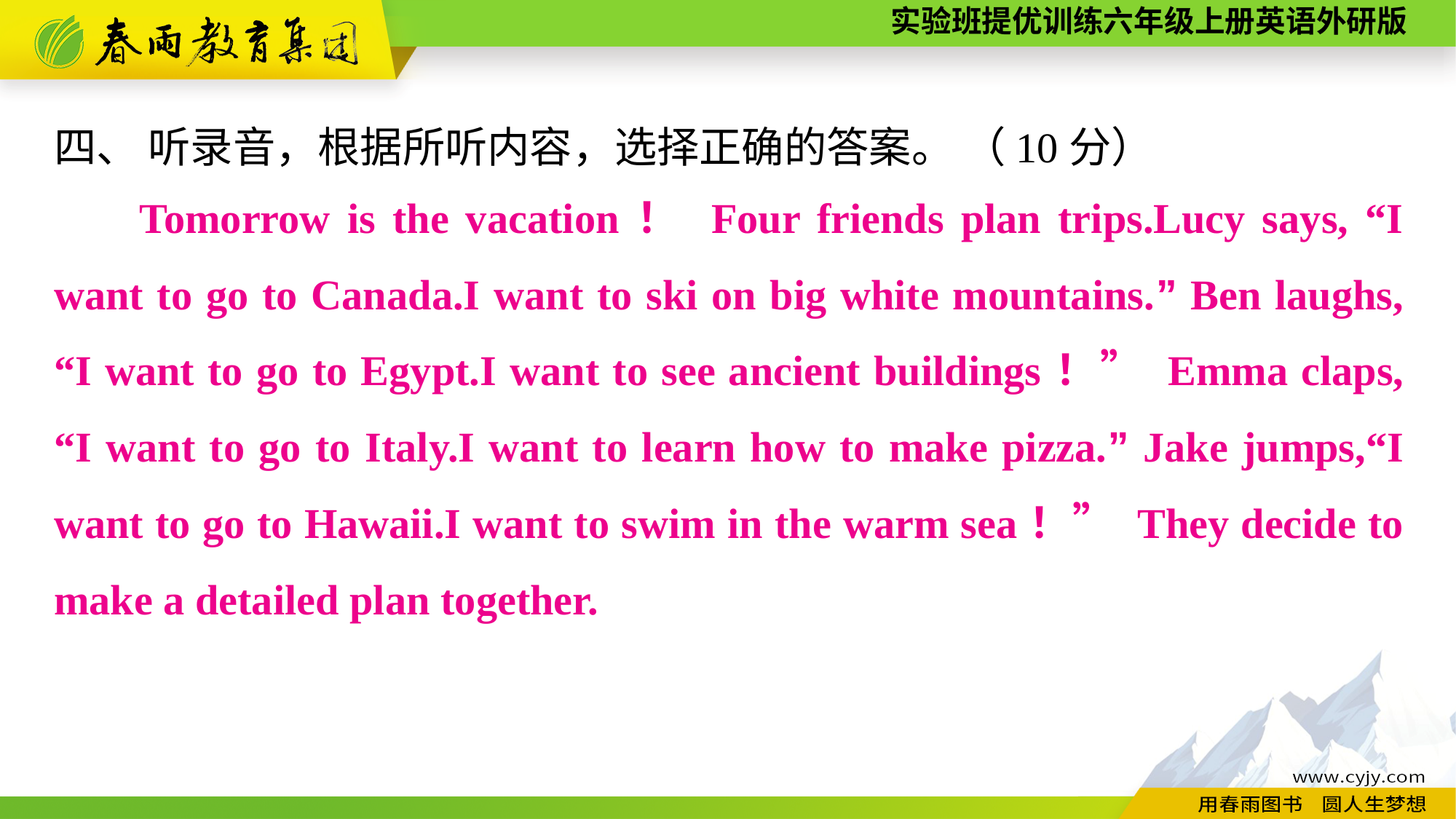

四、 听录音，根据所听内容，选择正确的答案。 （10分）
Tomorrow is the vacation！ Four friends plan trips.Lucy says, “I want to go to Canada.I want to ski on big white mountains.” Ben laughs, “I want to go to Egypt.I want to see ancient buildings！” Emma claps, “I want to go to Italy.I want to learn how to make pizza.” Jake jumps,“I want to go to Hawaii.I want to swim in the warm sea！” They decide to make a detailed plan together.